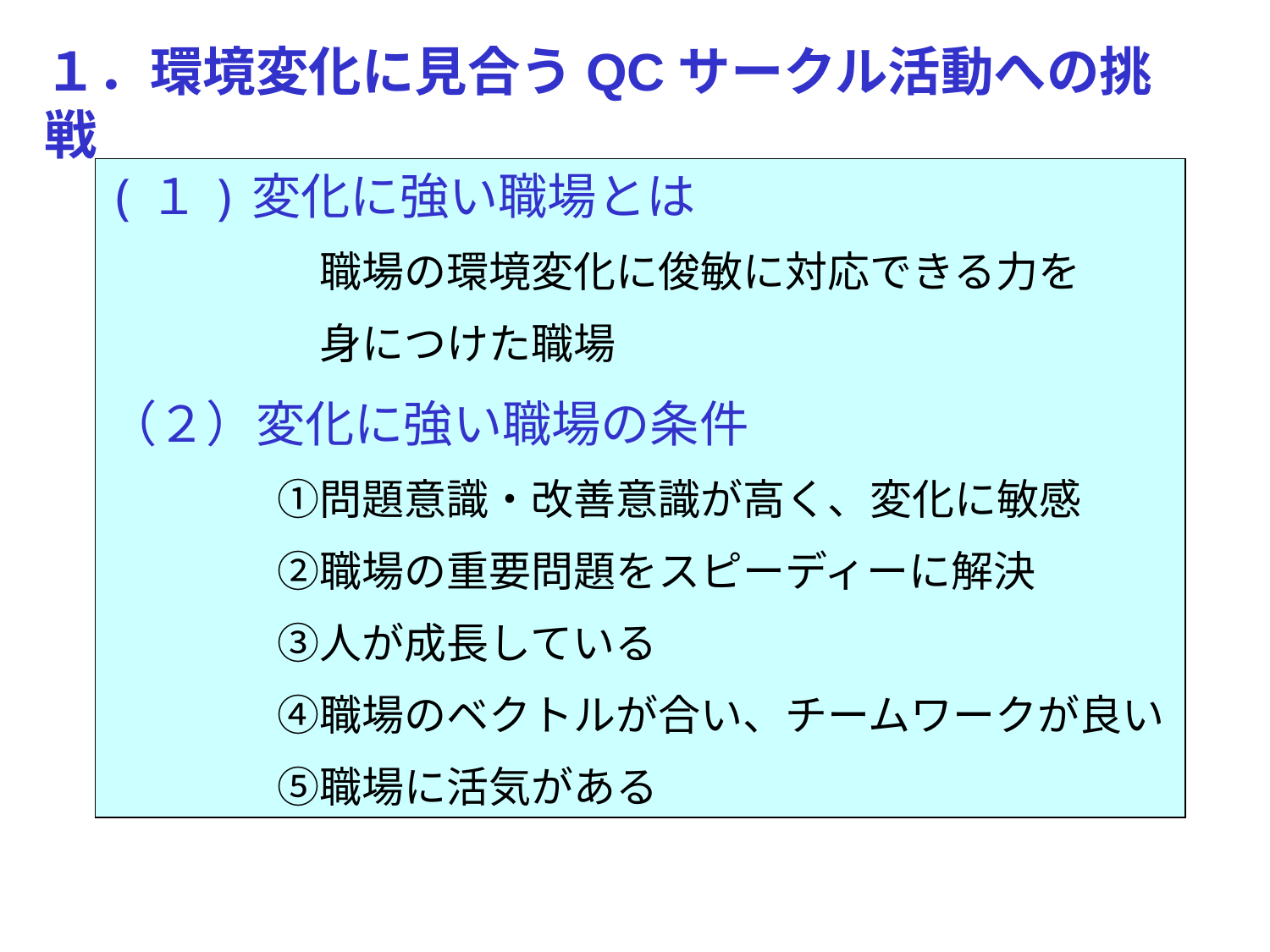

１．環境変化に見合うQCサークル活動への挑戦
(１)変化に強い職場とは
　　　　　職場の環境変化に俊敏に対応できる力を
　　　　　身につけた職場
（２）変化に強い職場の条件
　　　　①問題意識・改善意識が高く、変化に敏感
　　　　②職場の重要問題をスピーディーに解決
　　　　③人が成長している
　　　　④職場のベクトルが合い、チームワークが良い
　　　　⑤職場に活気がある